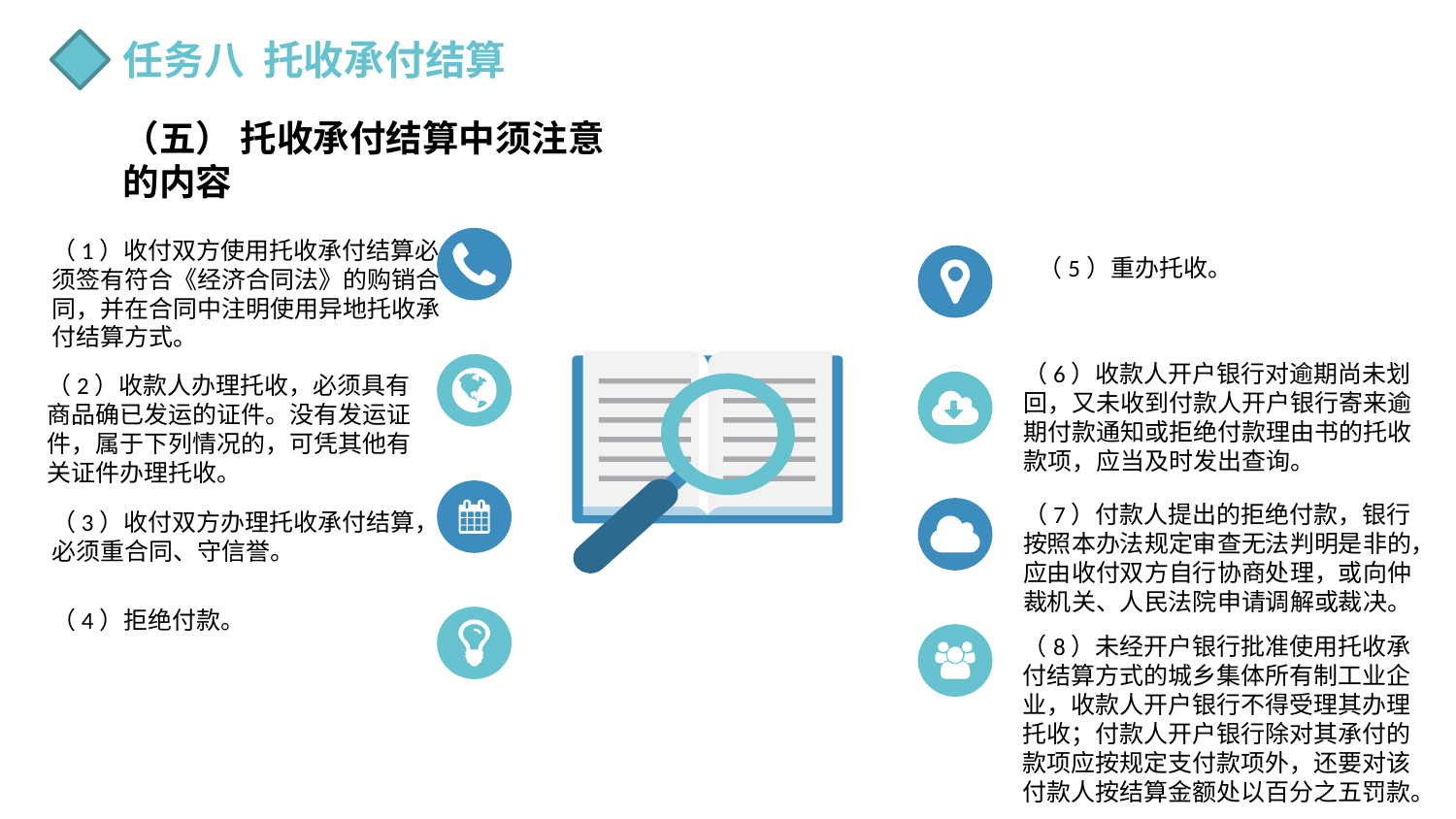

任务八  托收承付结算

（五） 托收承付结算中须注意的内容
（1）收付双方使用托收承付结算必须签有符合《经济合同法》的购销合同，并在合同中注明使用异地托收承付结算方式。

（5）重办托收。

（6）收款人开户银行对逾期尚未划回，又未收到付款人开户银行寄来逾期付款通知或拒绝付款理由书的托收款项，应当及时发出查询。
（2）收款人办理托收，必须具有商品确已发运的证件。没有发运证件，属于下列情况的，可凭其他有关证件办理托收。
（7）付款人提出的拒绝付款，银行按照本办法规定审查无法判明是非的，应由收付双方自行协商处理，或向仲裁机关、人民法院申请调解或裁决。
（3）收付双方办理托收承付结算，必须重合同、守信誉。
（4）拒绝付款。
（8）未经开户银行批准使用托收承付结算方式的城乡集体所有制工业企业，收款人开户银行不得受理其办理托收；付款人开户银行除对其承付的款项应按规定支付款项外，还要对该付款人按结算金额处以百分之五罚款。